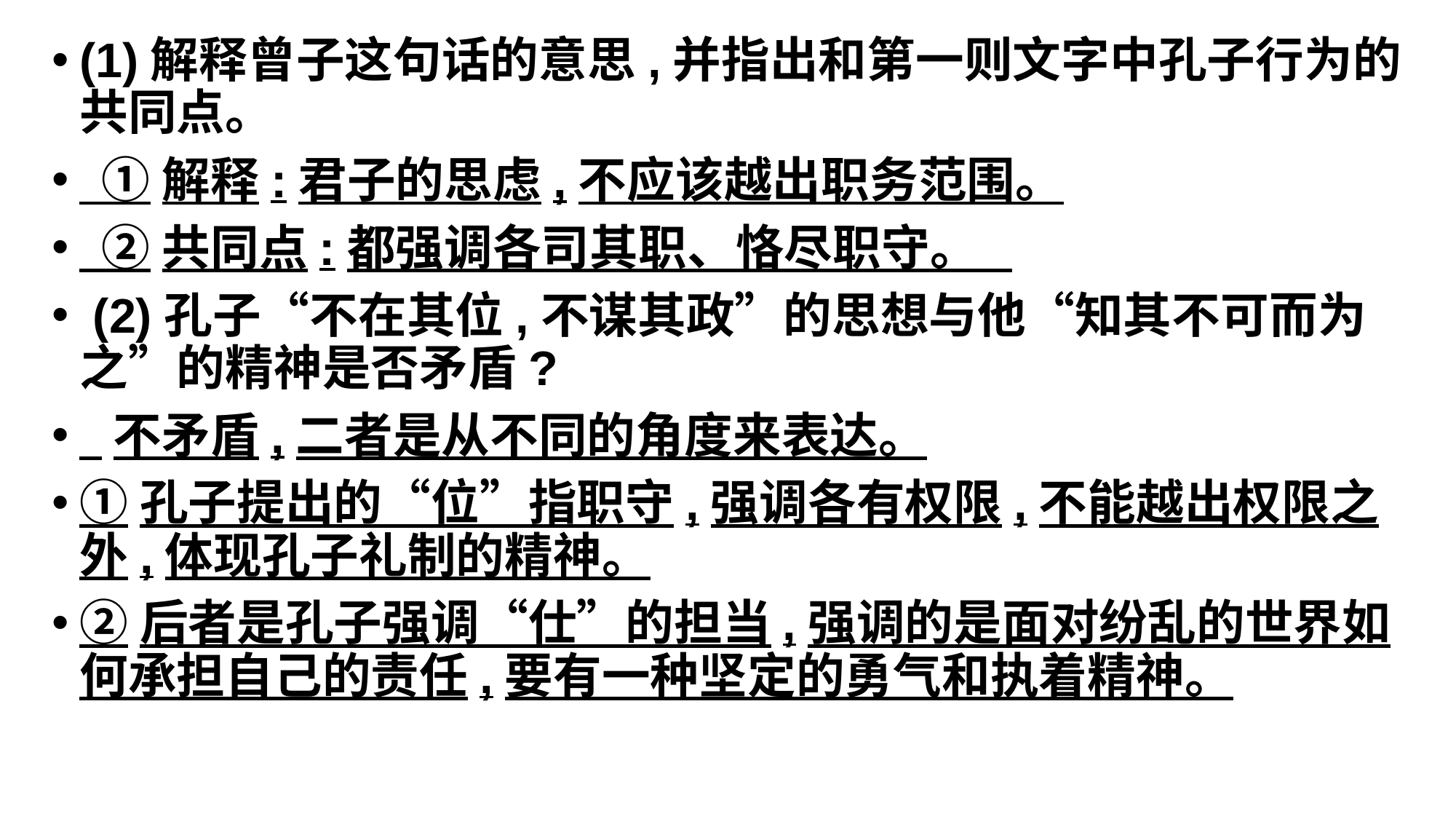

(1)解释曾子这句话的意思,并指出和第一则文字中孔子行为的共同点。
  ①解释:君子的思虑,不应该越出职务范围。
  ②共同点:都强调各司其职、恪尽职守。
 (2)孔子“不在其位,不谋其政”的思想与他“知其不可而为之”的精神是否矛盾?
  不矛盾,二者是从不同的角度来表达。
①孔子提出的“位”指职守,强调各有权限,不能越出权限之外,体现孔子礼制的精神。
②后者是孔子强调“仕”的担当,强调的是面对纷乱的世界如何承担自己的责任,要有一种坚定的勇气和执着精神。

#